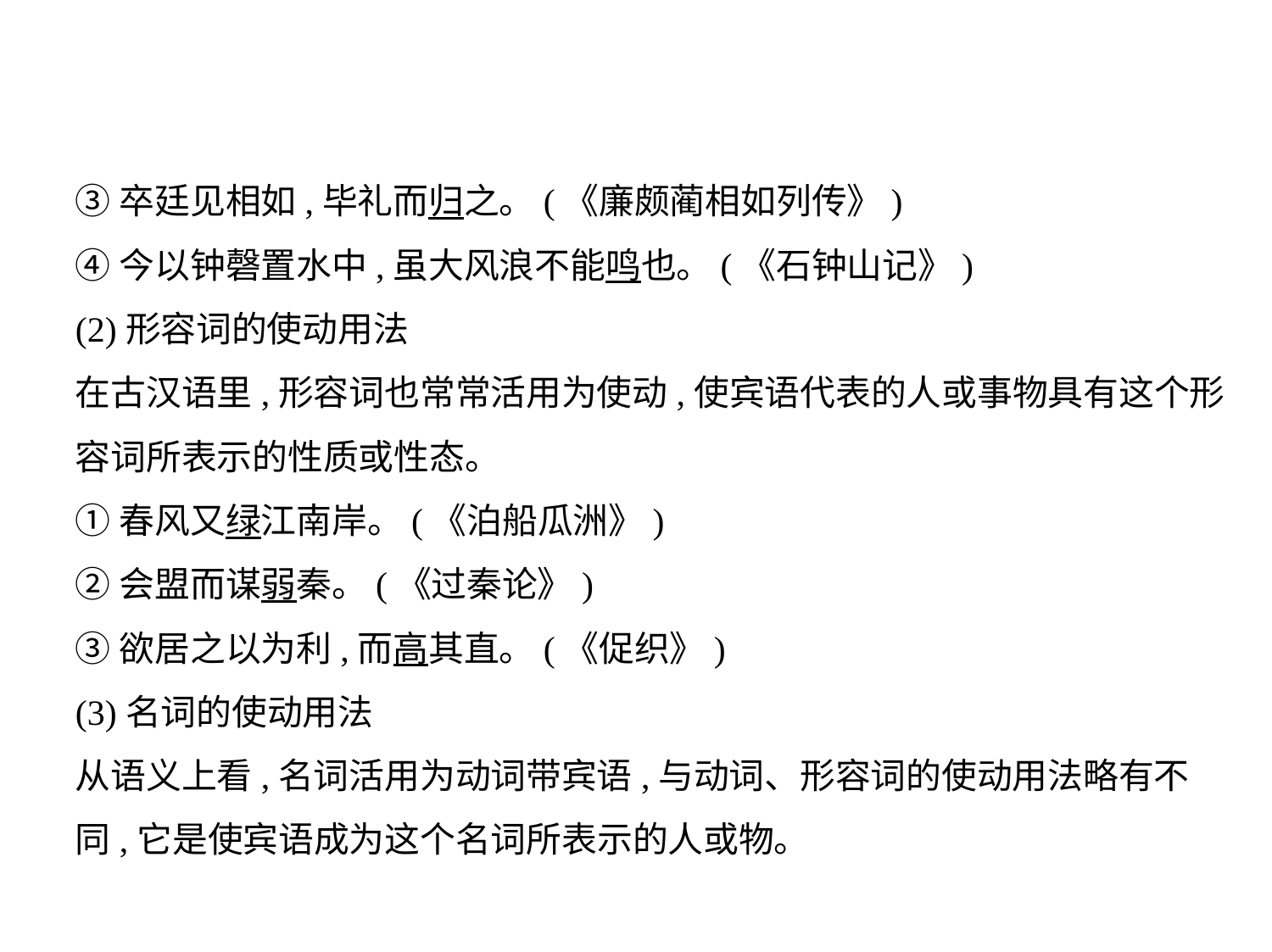

③卒廷见相如,毕礼而归之。(《廉颇蔺相如列传》)
④今以钟磬置水中,虽大风浪不能鸣也。(《石钟山记》)
(2)形容词的使动用法
在古汉语里,形容词也常常活用为使动,使宾语代表的人或事物具有这个形
容词所表示的性质或性态。
①春风又绿江南岸。(《泊船瓜洲》)
②会盟而谋弱秦。(《过秦论》)
③欲居之以为利,而高其直。(《促织》)
(3)名词的使动用法
从语义上看,名词活用为动词带宾语,与动词、形容词的使动用法略有不
同,它是使宾语成为这个名词所表示的人或物。